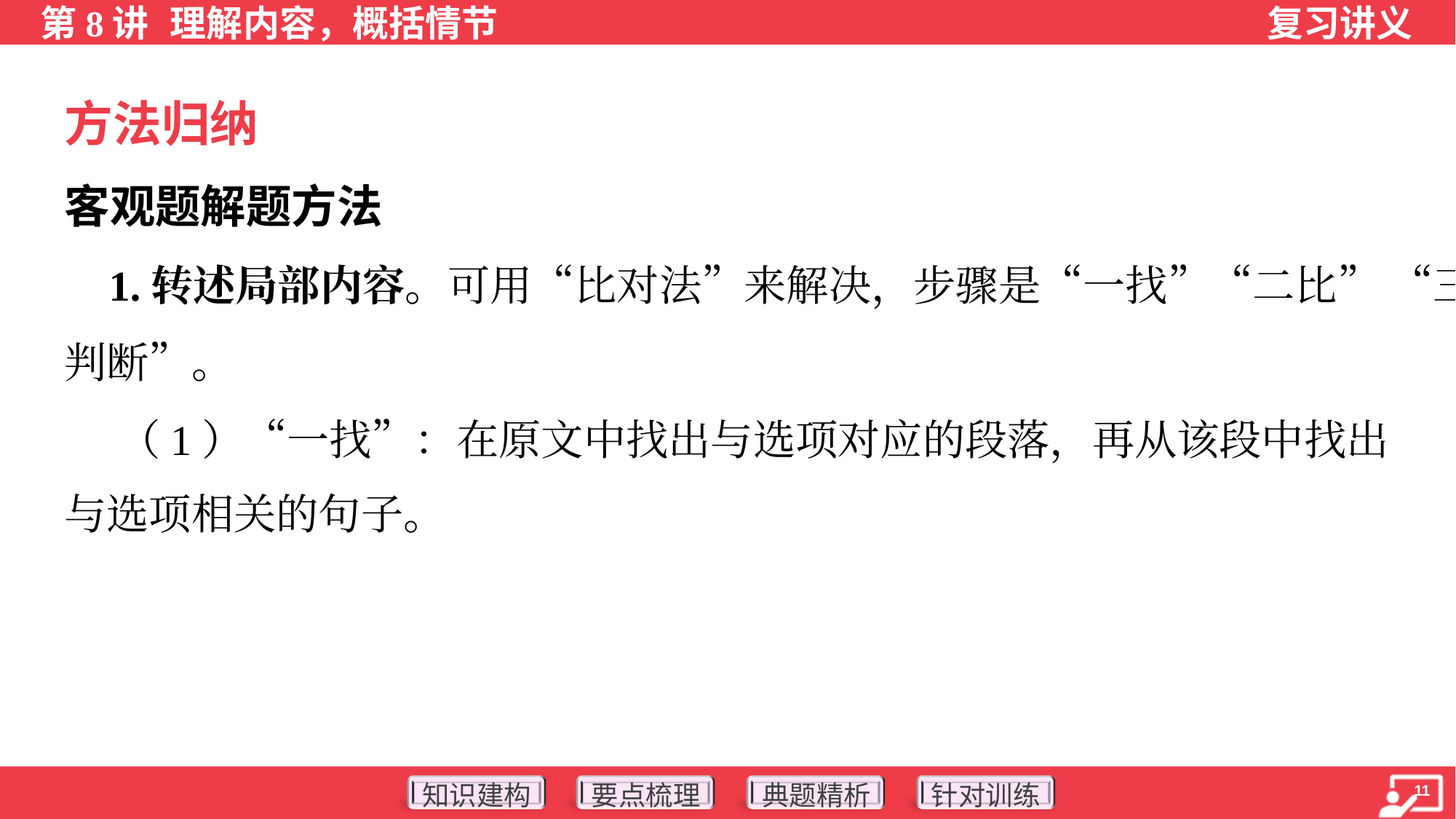

方法归纳
客观题解题方法
    1.转述局部内容。可用“比对法”来解决，步骤是“一找”“二比” “三
判断”。
    （1）“一找”：在原文中找出与选项对应的段落，再从该段中找出
与选项相关的句子。